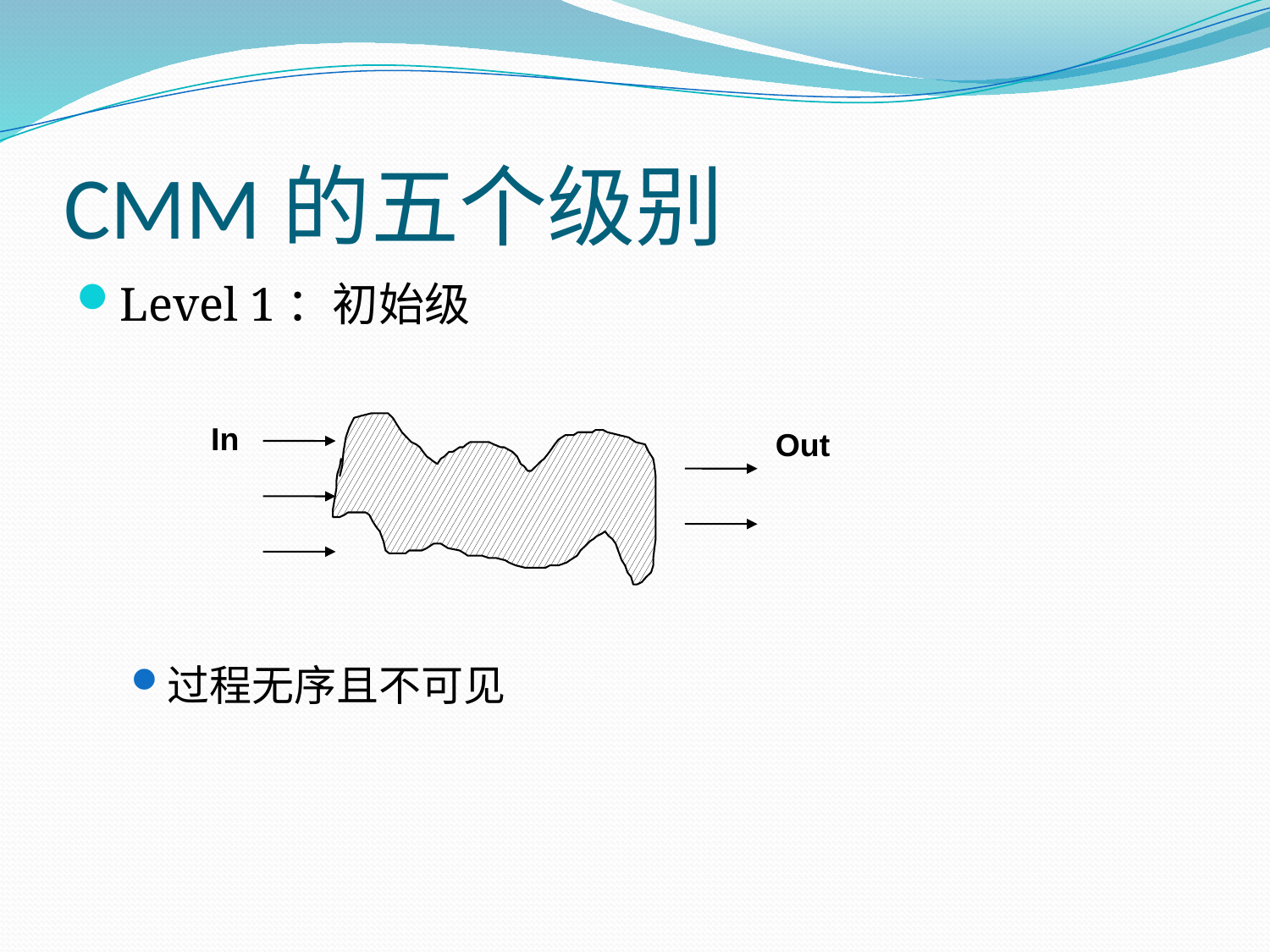

# CMM的五个级别
Level 1：初始级

过程无序且不可见
In

Out